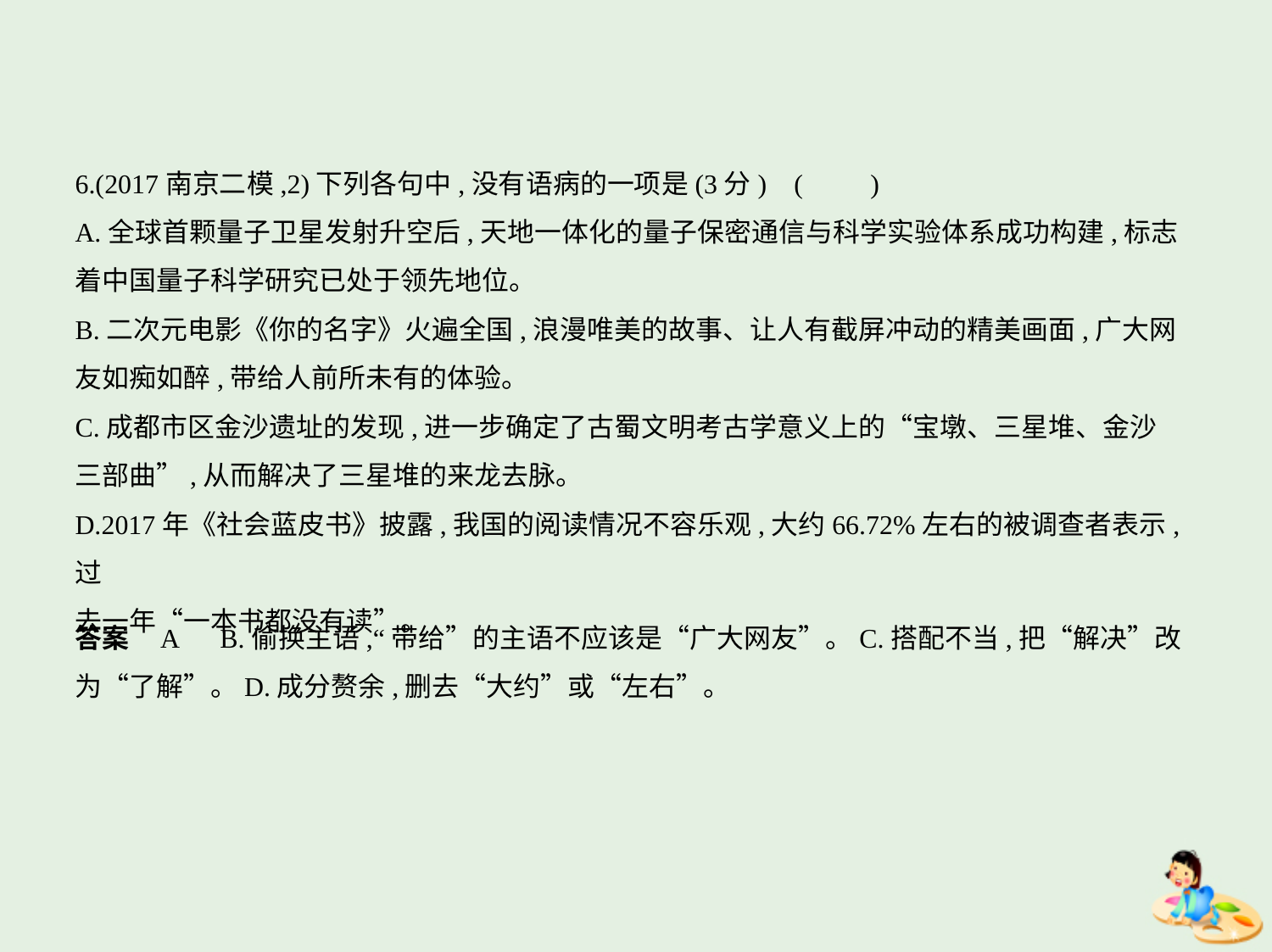

6.(2017南京二模,2)下列各句中,没有语病的一项是(3分) (　　)
A.全球首颗量子卫星发射升空后,天地一体化的量子保密通信与科学实验体系成功构建,标志
着中国量子科学研究已处于领先地位。
B.二次元电影《你的名字》火遍全国,浪漫唯美的故事、让人有截屏冲动的精美画面,广大网
友如痴如醉,带给人前所未有的体验。
C.成都市区金沙遗址的发现,进一步确定了古蜀文明考古学意义上的“宝墩、三星堆、金沙
三部曲”,从而解决了三星堆的来龙去脉。
D.2017年《社会蓝皮书》披露,我国的阅读情况不容乐观,大约66.72%左右的被调查者表示,过
去一年“一本书都没有读”。
答案    A　B.偷换主语,“带给”的主语不应该是“广大网友”。C.搭配不当,把“解决”改
为“了解”。D.成分赘余,删去“大约”或“左右”。